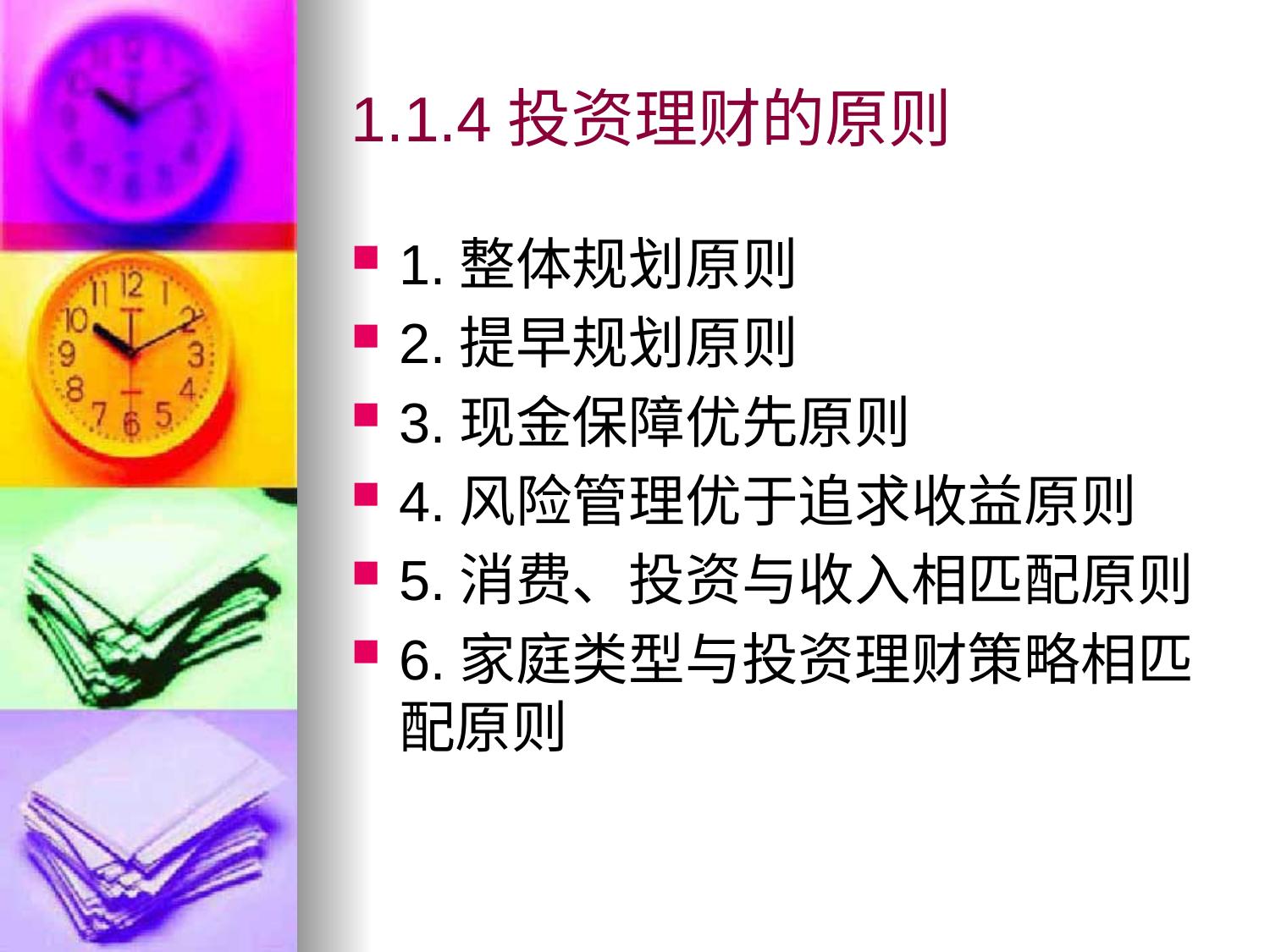

# 1.1.4投资理财的原则
1.整体规划原则
2.提早规划原则
3.现金保障优先原则
4.风险管理优于追求收益原则
5.消费、投资与收入相匹配原则
6.家庭类型与投资理财策略相匹配原则